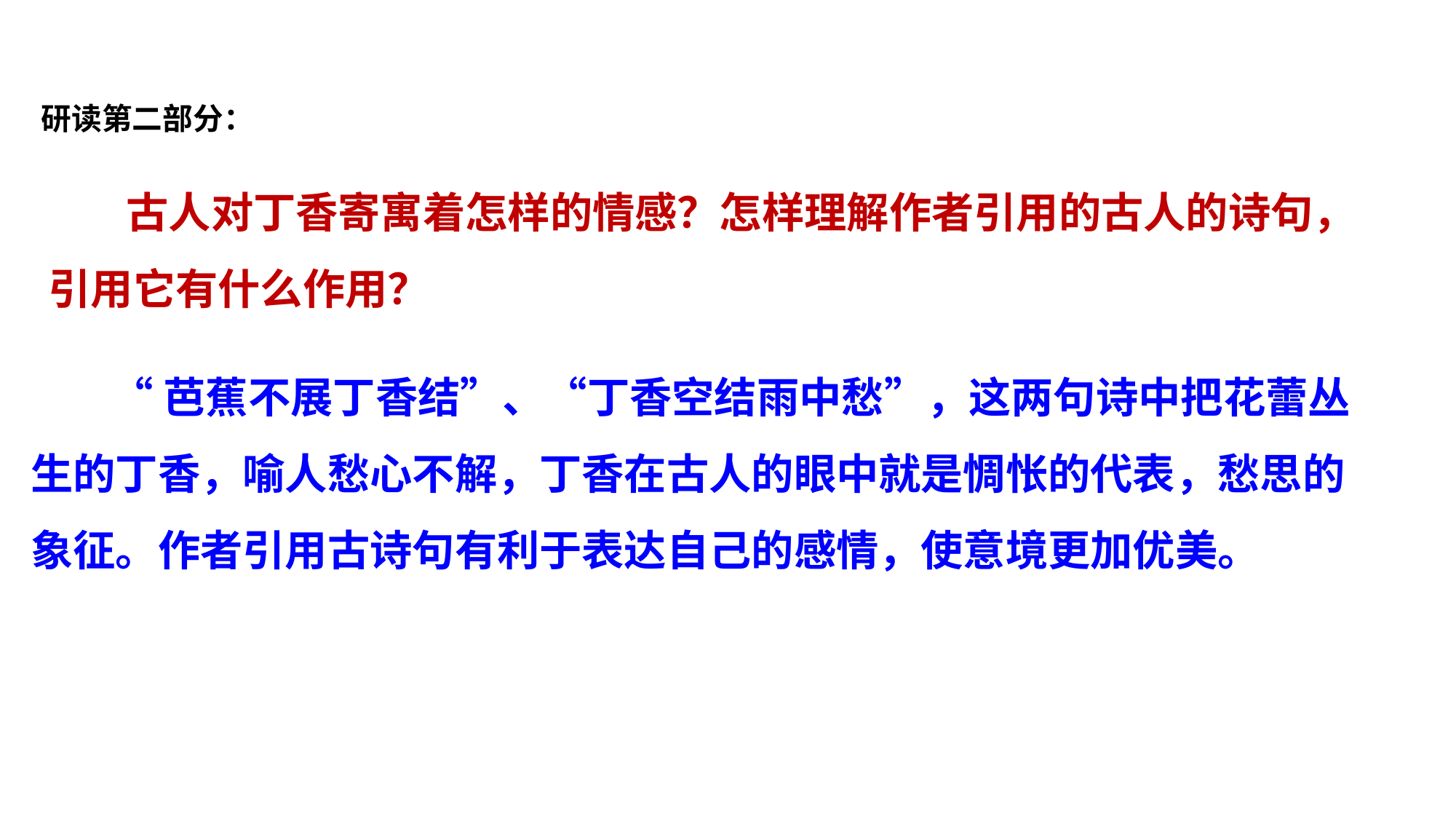

研读第二部分：
       古人对丁香寄寓着怎样的情感？怎样理解作者引用的古人的诗句，引用它有什么作用？
     “芭蕉不展丁香结”、“丁香空结雨中愁”，这两句诗中把花蕾丛生的丁香，喻人愁心不解，丁香在古人的眼中就是惆怅的代表，愁思的象征。作者引用古诗句有利于表达自己的感情，使意境更加优美。